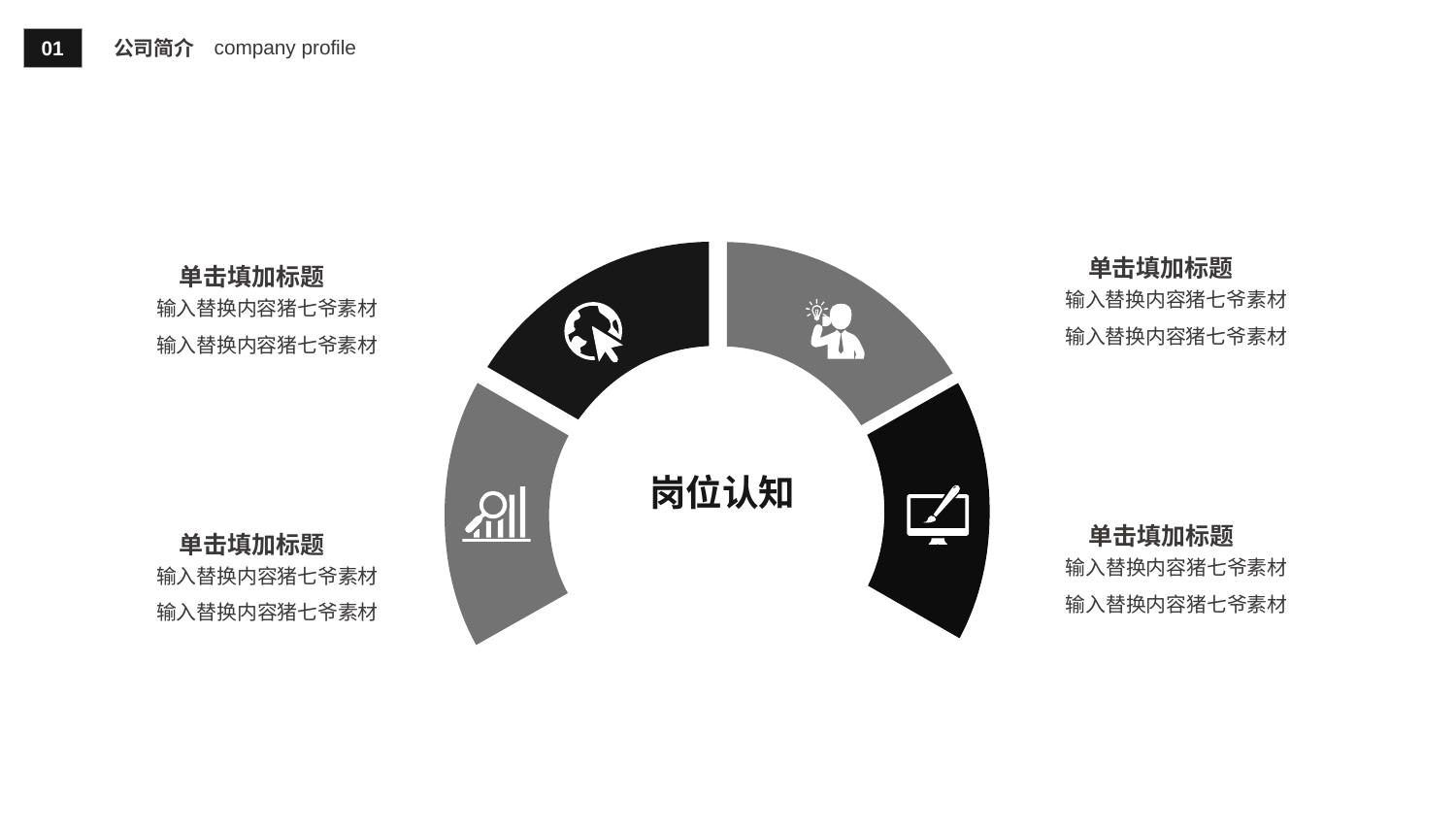

company profile
01
公司简介

单击填加标题
单击填加标题
输入替换内容猪七爷素材
输入替换内容猪七爷素材
输入替换内容猪七爷素材
输入替换内容猪七爷素材
岗位认知
单击填加标题
单击填加标题
输入替换内容猪七爷素材
输入替换内容猪七爷素材
输入替换内容猪七爷素材
输入替换内容猪七爷素材